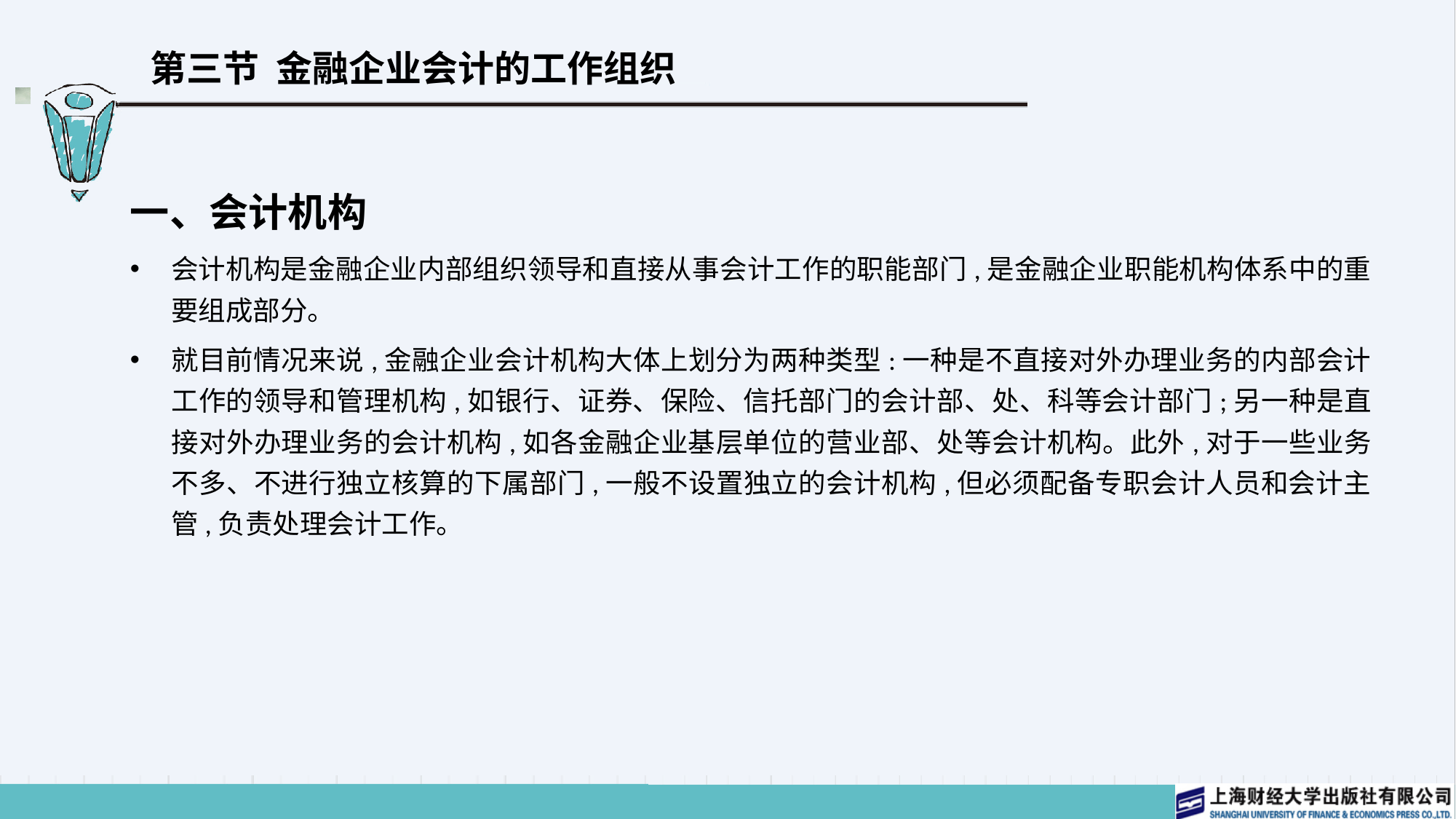

# 第三节  金融企业会计的工作组织
一、会计机构
会计机构是金融企业内部组织领导和直接从事会计工作的职能部门,是金融企业职能机构体系中的重要组成部分。
就目前情况来说,金融企业会计机构大体上划分为两种类型:一种是不直接对外办理业务的内部会计工作的领导和管理机构,如银行、证券、保险、信托部门的会计部、处、科等会计部门;另一种是直接对外办理业务的会计机构,如各金融企业基层单位的营业部、处等会计机构。此外,对于一些业务不多、不进行独立核算的下属部门,一般不设置独立的会计机构,但必须配备专职会计人员和会计主管,负责处理会计工作。